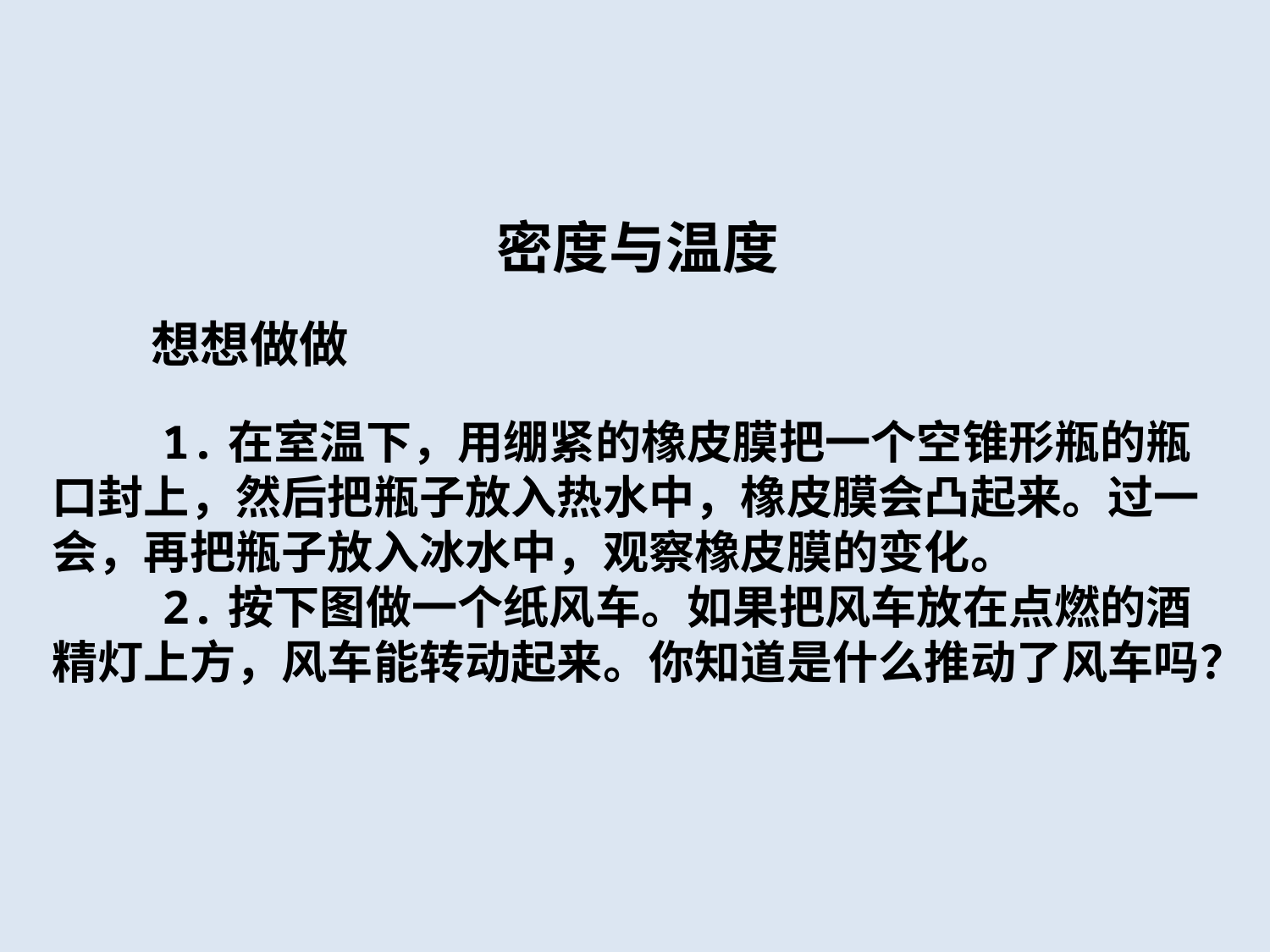

密度与温度
想想做做
    1.在室温下，用绷紧的橡皮膜把一个空锥形瓶的瓶口封上，然后把瓶子放入热水中，橡皮膜会凸起来。过一会，再把瓶子放入冰水中，观察橡皮膜的变化。
    2.按下图做一个纸风车。如果把风车放在点燃的酒精灯上方，风车能转动起来。你知道是什么推动了风车吗？